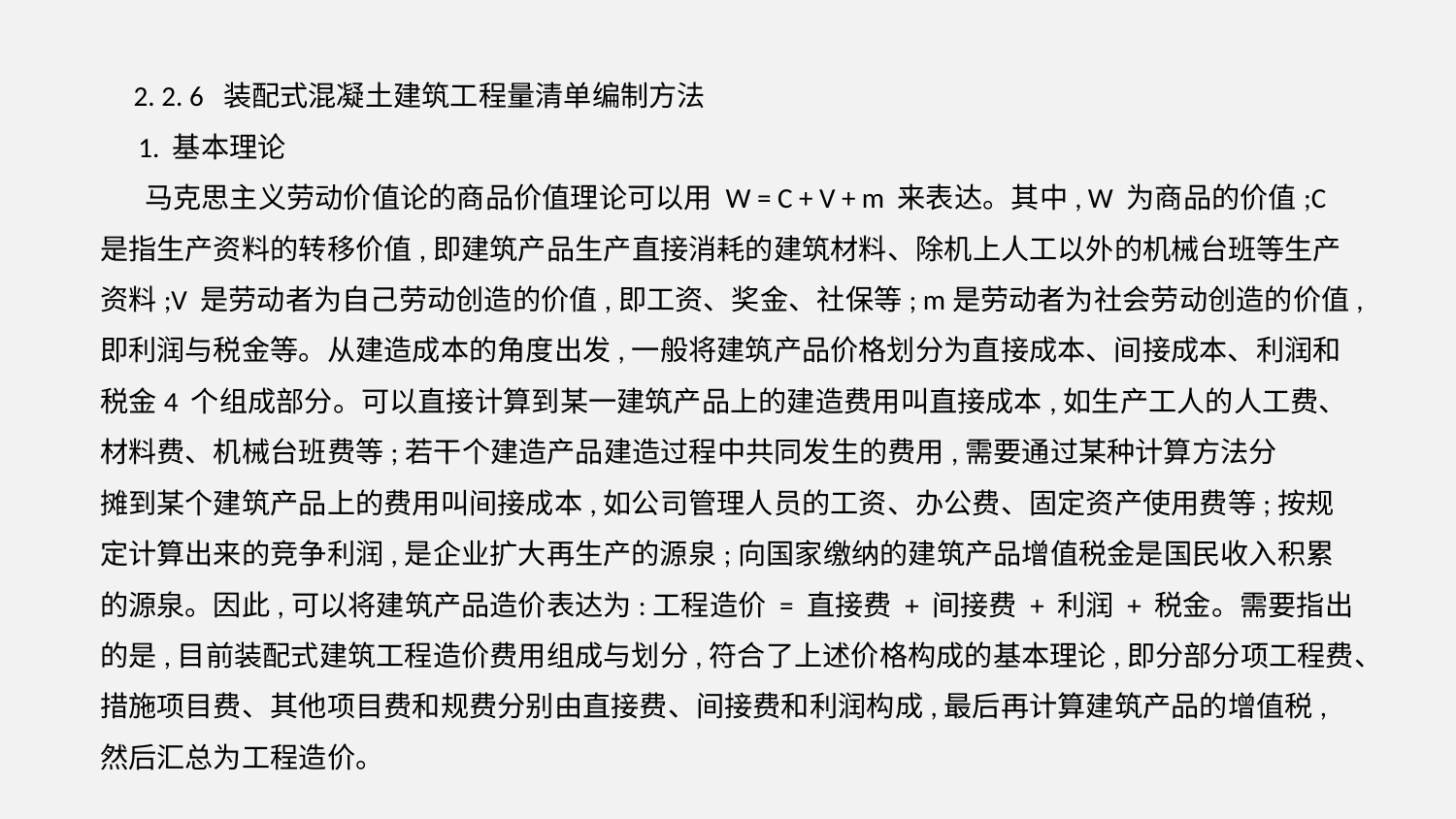

2. 2. 6  装配式混凝土建筑工程量清单编制方法
      1. 基本理论
      马克思主义劳动价值论的商品价值理论可以用 W = C + V + m 来表达。其中, W 为商品的价值;C 是指生产资料的转移价值,即建筑产品生产直接消耗的建筑材料、除机上人工以外的机械台班等生产资料;V 是劳动者为自己劳动创造的价值,即工资、奖金、社保等; m是劳动者为社会劳动创造的价值,即利润与税金等。从建造成本的角度出发,一般将建筑产品价格划分为直接成本、间接成本、利润和税金4 个组成部分。可以直接计算到某一建筑产品上的建造费用叫直接成本,如生产工人的人工费、材料费、机械台班费等;若干个建造产品建造过程中共同发生的费用,需要通过某种计算方法分
摊到某个建筑产品上的费用叫间接成本,如公司管理人员的工资、办公费、固定资产使用费等;按规定计算出来的竞争利润,是企业扩大再生产的源泉;向国家缴纳的建筑产品增值税金是国民收入积累的源泉。因此,可以将建筑产品造价表达为:工程造价 = 直接费 + 间接费 + 利润 + 税金。需要指出的是,目前装配式建筑工程造价费用组成与划分,符合了上述价格构成的基本理论,即分部分项工程费、措施项目费、其他项目费和规费分别由直接费、间接费和利润构成,最后再计算建筑产品的增值税,然后汇总为工程造价。